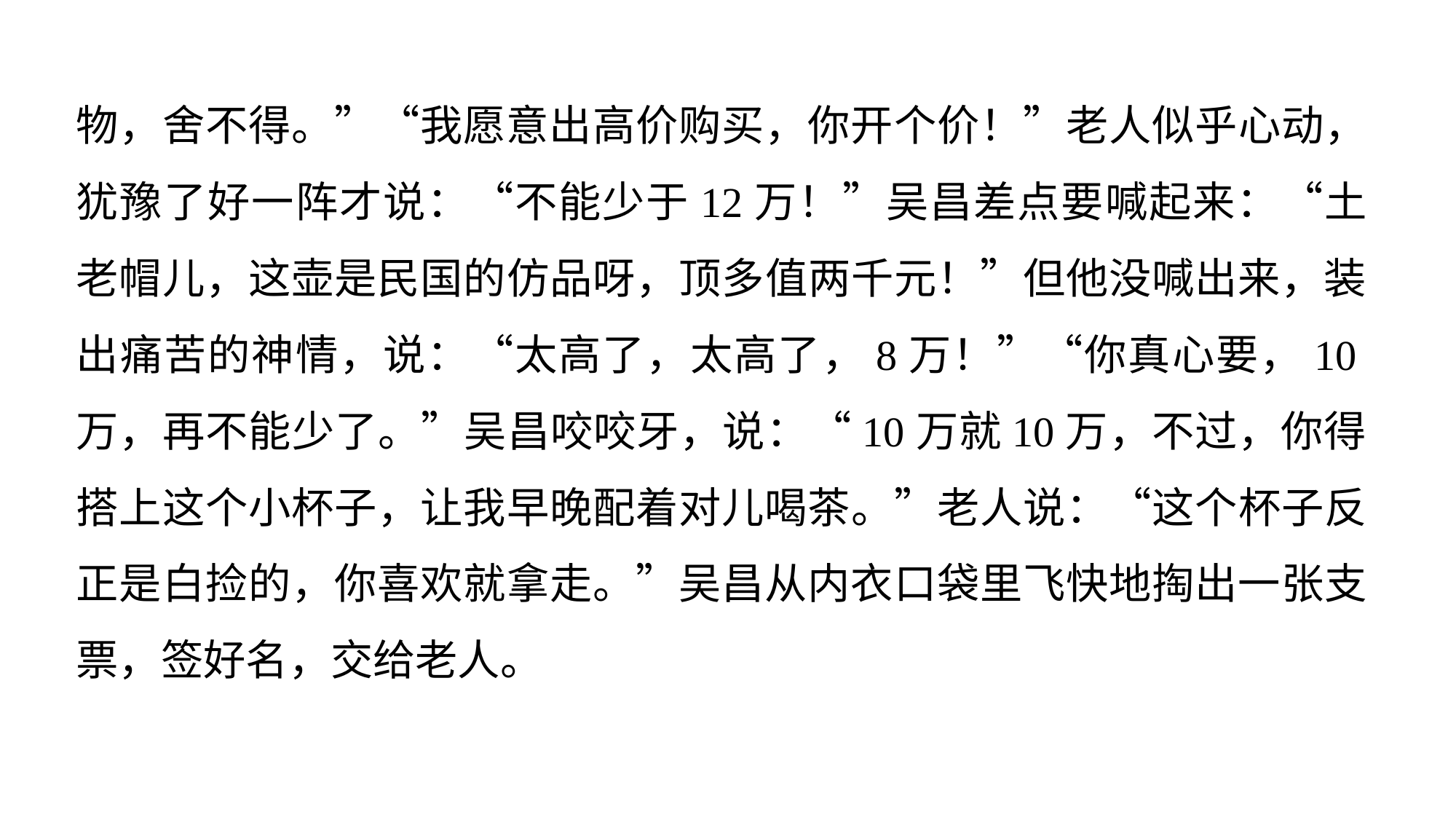

物，舍不得。”“我愿意出高价购买，你开个价！”老人似乎心动，犹豫了好一阵才说：“不能少于12万！”吴昌差点要喊起来：“土老帽儿，这壶是民国的仿品呀，顶多值两千元！”但他没喊出来，装出痛苦的神情，说：“太高了，太高了，8万！”“你真心要，10万，再不能少了。”吴昌咬咬牙，说：“10万就10万，不过，你得搭上这个小杯子，让我早晚配着对儿喝茶。”老人说：“这个杯子反正是白捡的，你喜欢就拿走。”吴昌从内衣口袋里飞快地掏出一张支票，签好名，交给老人。